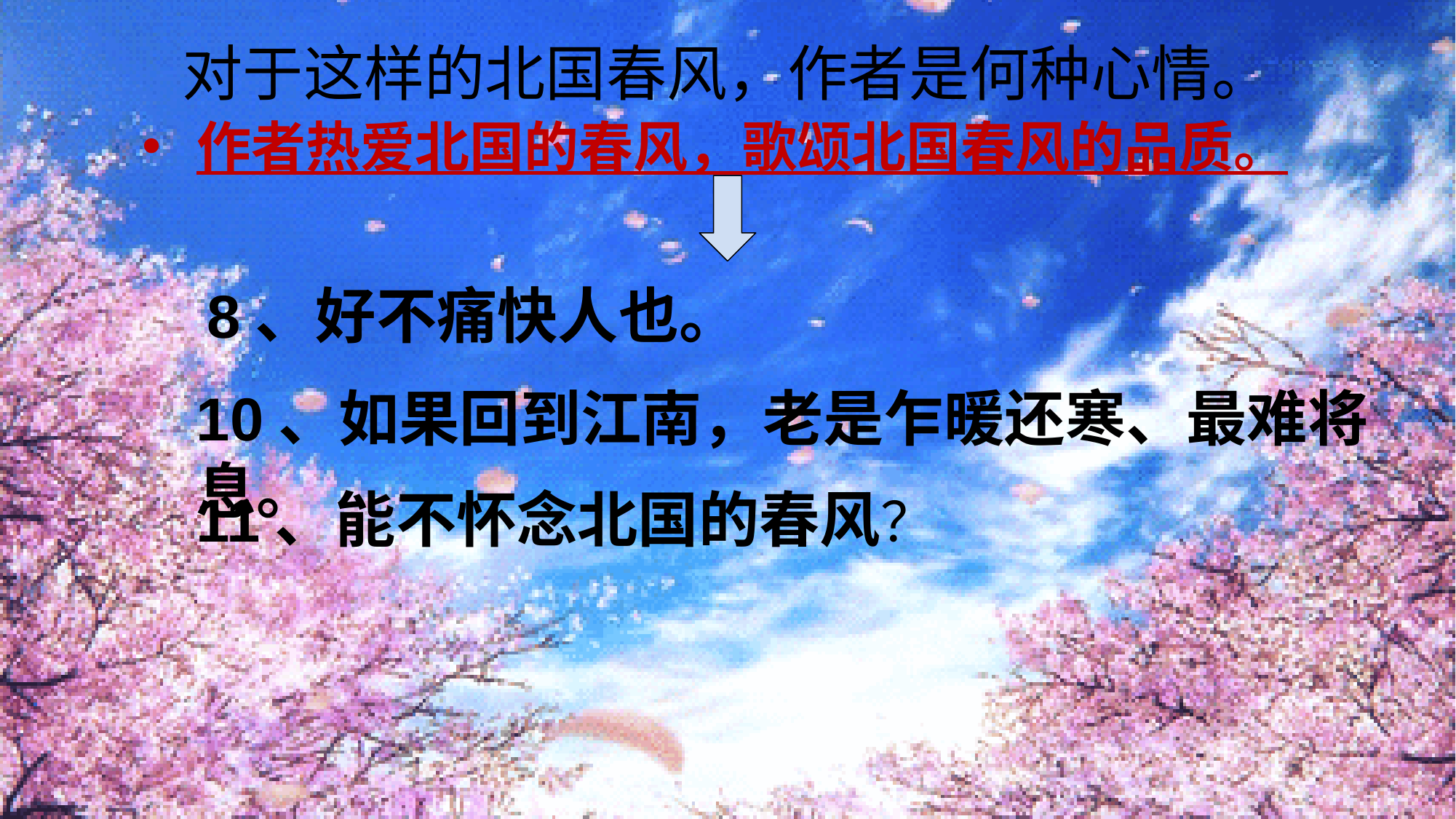

# 对于这样的北国春风，作者是何种心情。
作者热爱北国的春风，歌颂北国春风的品质。

8、好不痛快人也。
10、如果回到江南，老是乍暖还寒、最难将息。
11、能不怀念北国的春风？